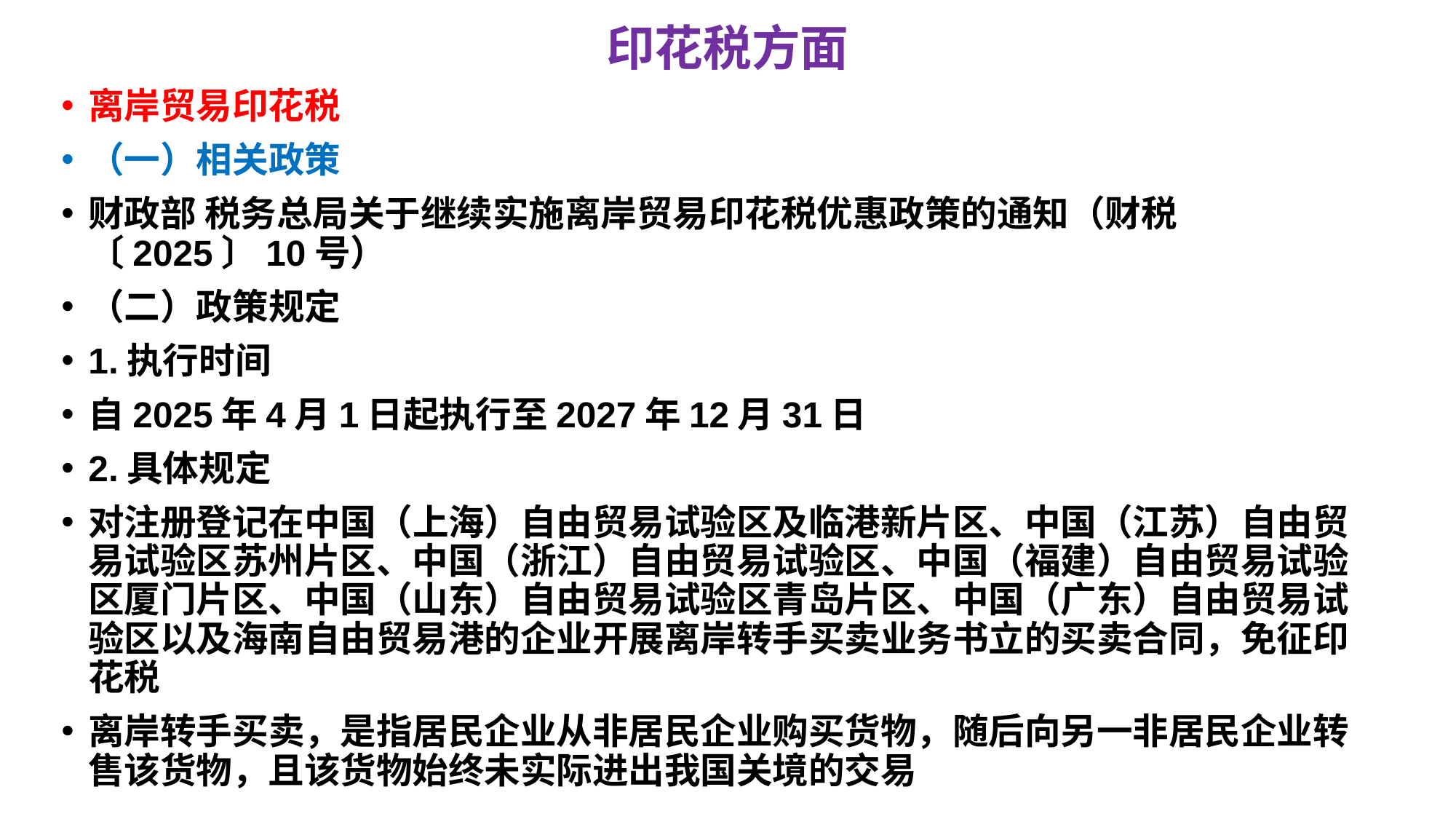

# 印花税方面
离岸贸易印花税
（一）相关政策
财政部 税务总局关于继续实施离岸贸易印花税优惠政策的通知（财税〔2025〕10号）
（二）政策规定
1.执行时间
自2025年4月1日起执行至2027年12月31日
2.具体规定
对注册登记在中国（上海）自由贸易试验区及临港新片区、中国（江苏）自由贸易试验区苏州片区、中国（浙江）自由贸易试验区、中国（福建）自由贸易试验区厦门片区、中国（山东）自由贸易试验区青岛片区、中国（广东）自由贸易试验区以及海南自由贸易港的企业开展离岸转手买卖业务书立的买卖合同，免征印花税
离岸转手买卖，是指居民企业从非居民企业购买货物，随后向另一非居民企业转售该货物，且该货物始终未实际进出我国关境的交易